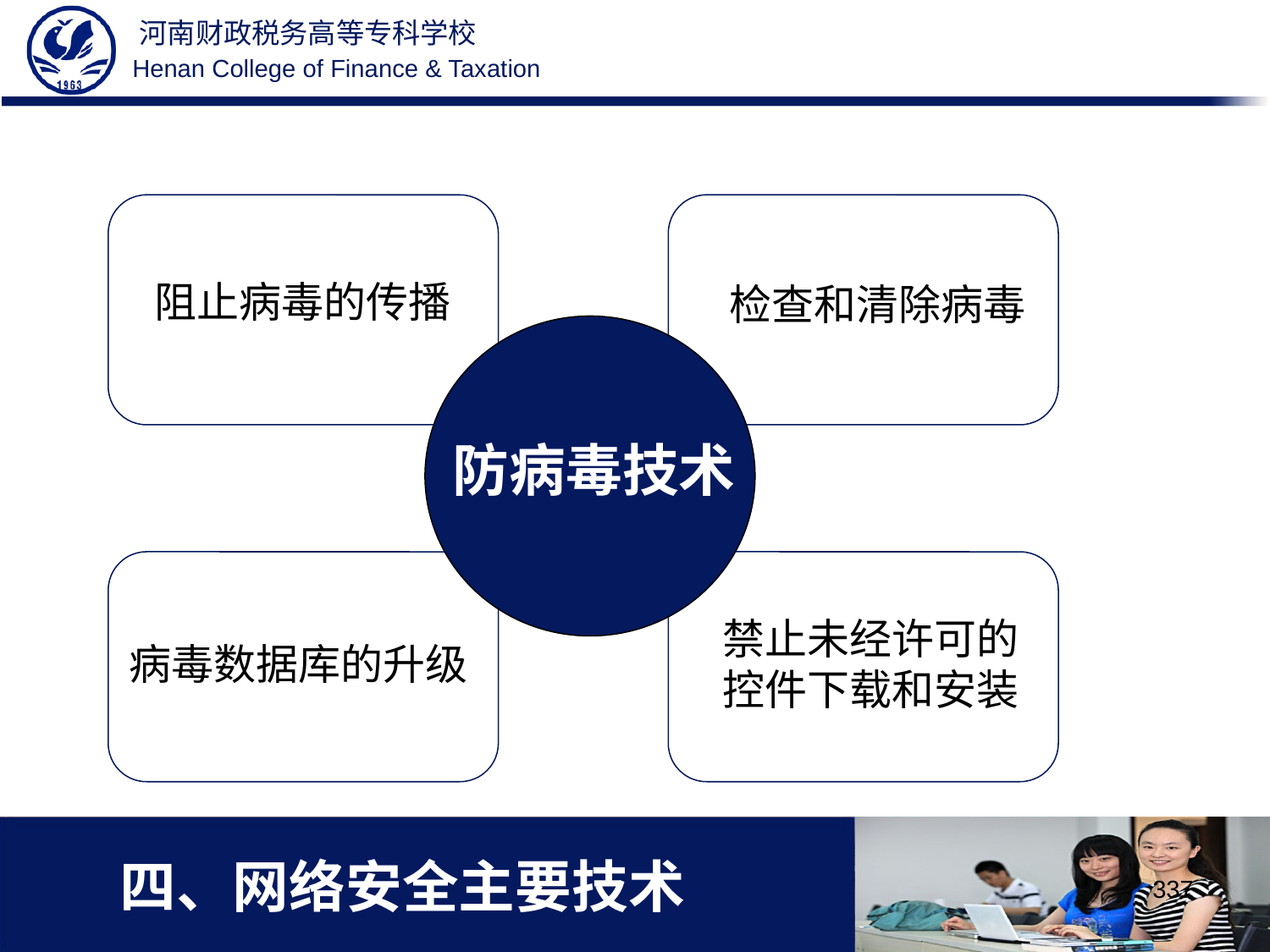

阻止病毒的传播
检查和清除病毒

防病毒技术

禁止未经许可的控件下载和安装
病毒数据库的升级
# 四、网络安全主要技术
337